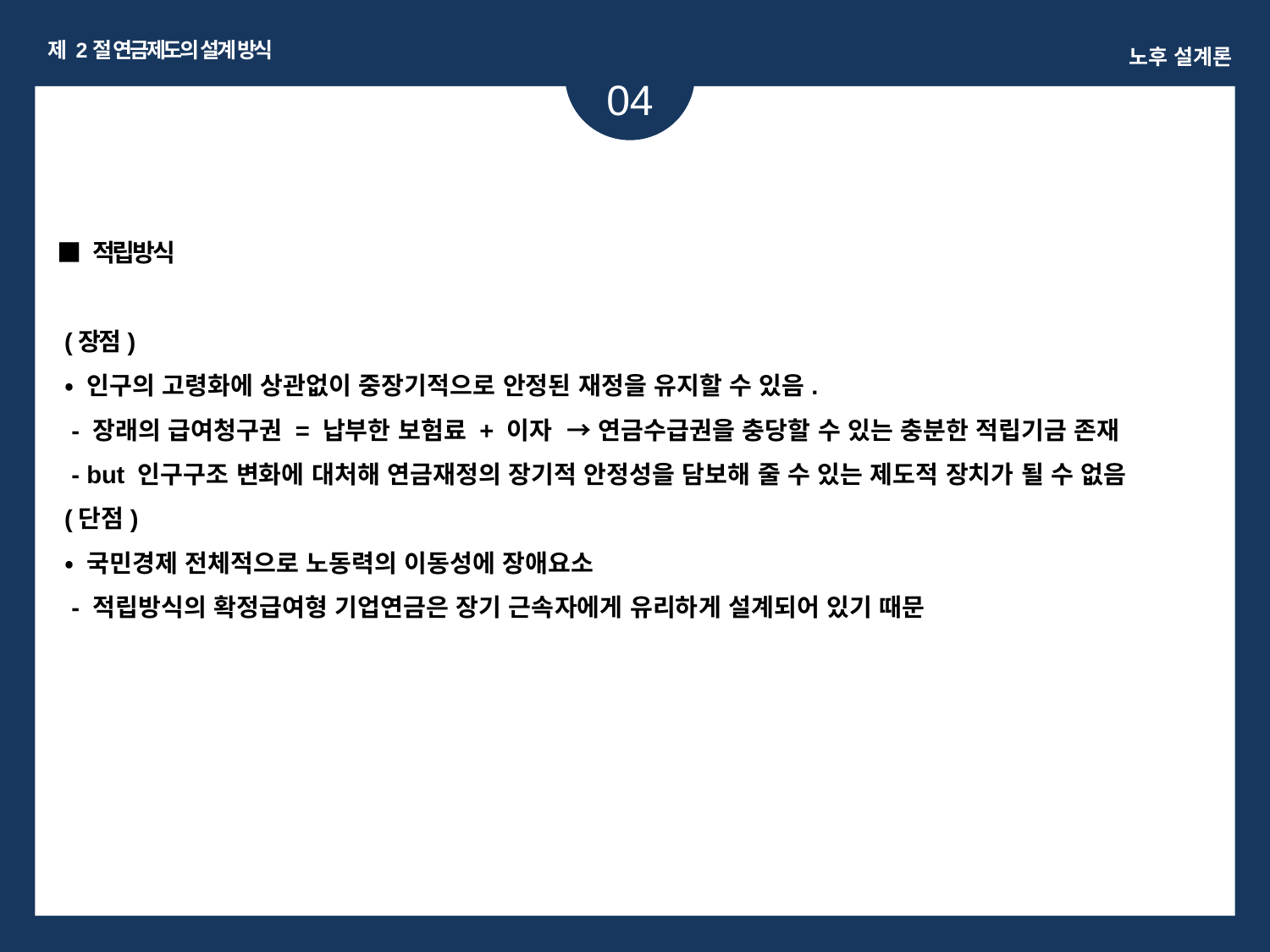

제 2절 연금제도의 설계 방식
노후 설계론
04
ㅏㅏ
■ 적립방식

 (장점)
 • 인구의 고령화에 상관없이 중장기적으로 안정된 재정을 유지할 수 있음.
  - 장래의 급여청구권 = 납부한 보험료 + 이자  → 연금수급권을 충당할 수 있는 충분한 적립기금 존재
  - but 인구구조 변화에 대처해 연금재정의 장기적 안정성을 담보해 줄 수 있는 제도적 장치가 될 수 없음
 (단점)
 • 국민경제 전체적으로 노동력의 이동성에 장애요소
  - 적립방식의 확정급여형 기업연금은 장기 근속자에게 유리하게 설계되어 있기 때문